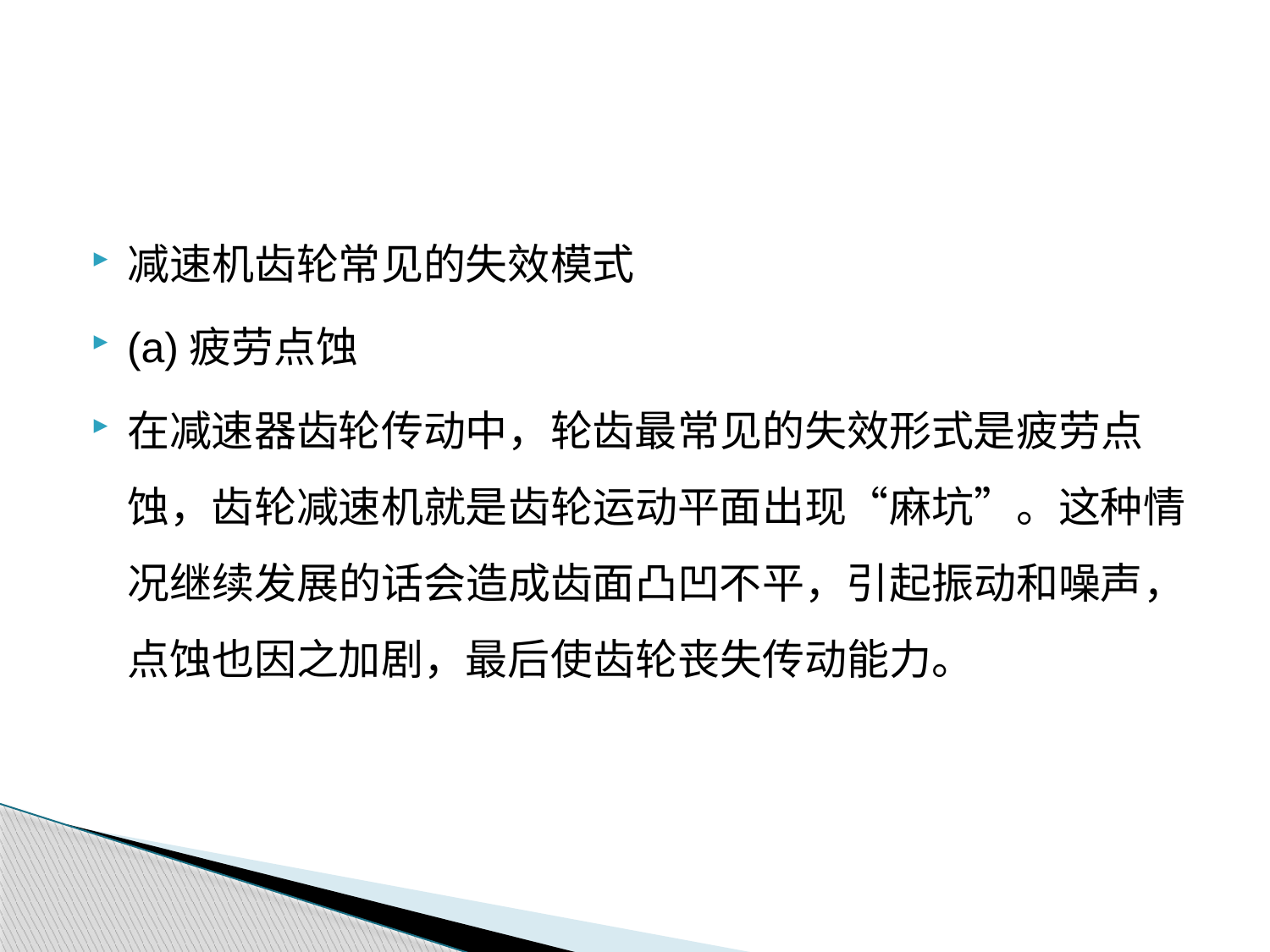

减速机齿轮常见的失效模式
(a)疲劳点蚀
在减速器齿轮传动中，轮齿最常见的失效形式是疲劳点蚀，齿轮减速机就是齿轮运动平面出现“麻坑”。这种情况继续发展的话会造成齿面凸凹不平，引起振动和噪声，点蚀也因之加剧，最后使齿轮丧失传动能力。